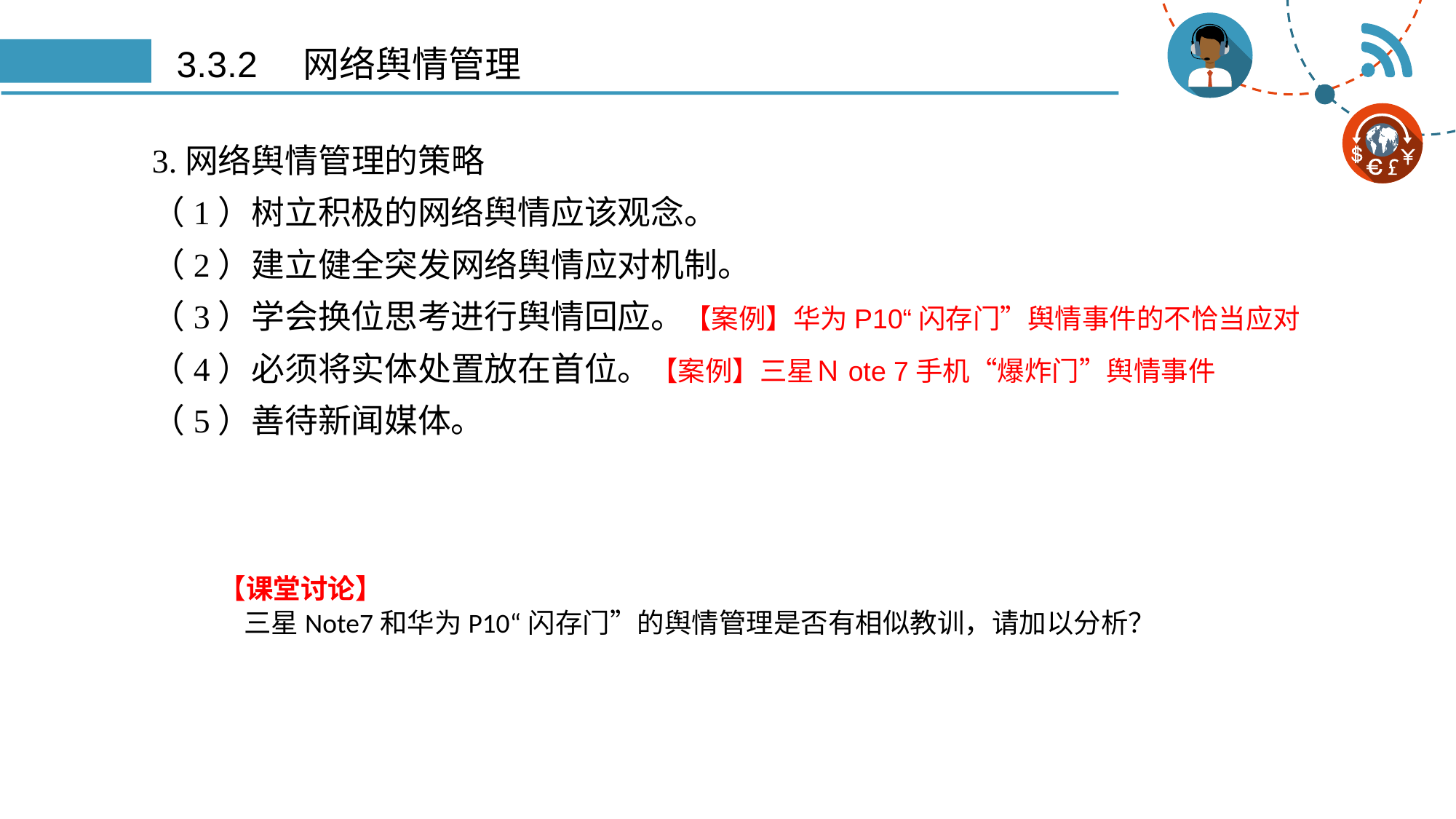

# 3.3.2　网络舆情管理
3.网络舆情管理的策略
（1）树立积极的网络舆情应该观念。
（2）建立健全突发网络舆情应对机制。
（3）学会换位思考进行舆情回应。【案例】华为P10“闪存门”舆情事件的不恰当应对
（4）必须将实体处置放在首位。【案例】三星Ｎote 7手机“爆炸门”舆情事件
（5）善待新闻媒体。
【课堂讨论】
   三星Note7和华为P10“闪存门”的舆情管理是否有相似教训，请加以分析？